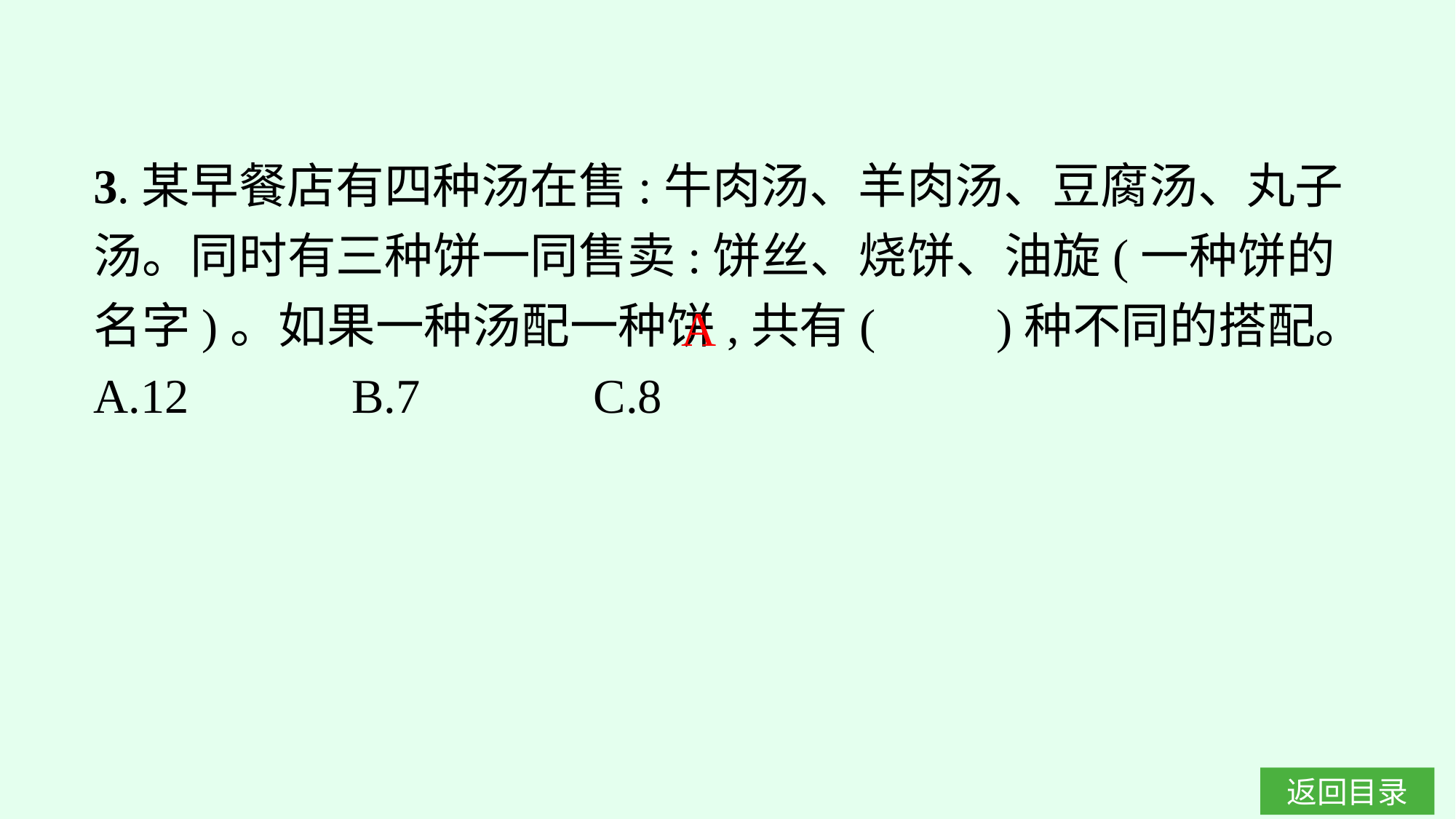

3.某早餐店有四种汤在售:牛肉汤、羊肉汤、豆腐汤、丸子汤。同时有三种饼一同售卖:饼丝、烧饼、油旋(一种饼的名字)。如果一种汤配一种饼,共有(　　)种不同的搭配。
A.12		B.7		C.8
A